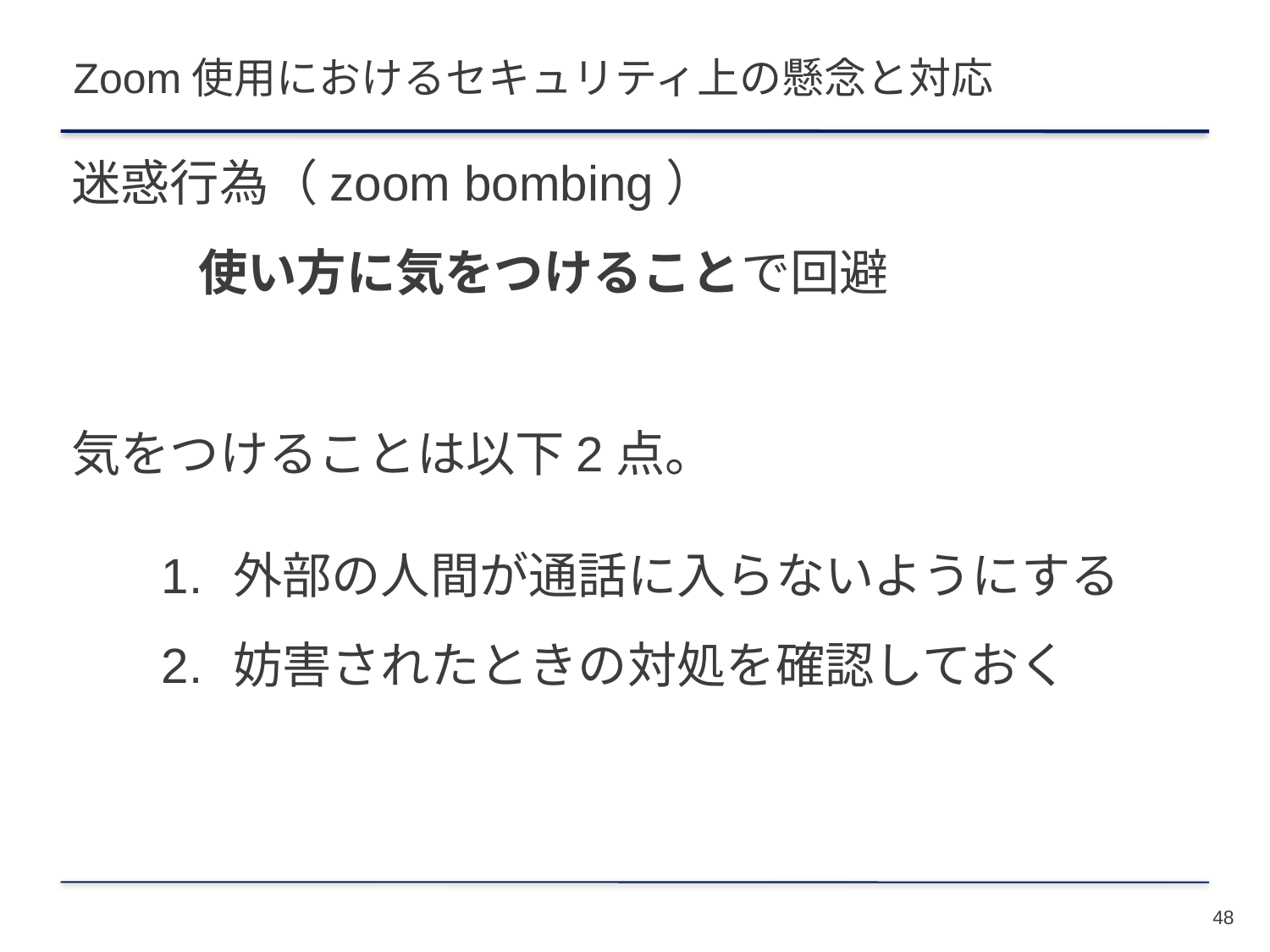

# Zoom使用におけるセキュリティ上の懸念と対応
迷惑行為（zoom bombing）
	使い方に気をつけることで回避

気をつけることは以下2点。
外部の人間が通話に入らないようにする
妨害されたときの対処を確認しておく

48